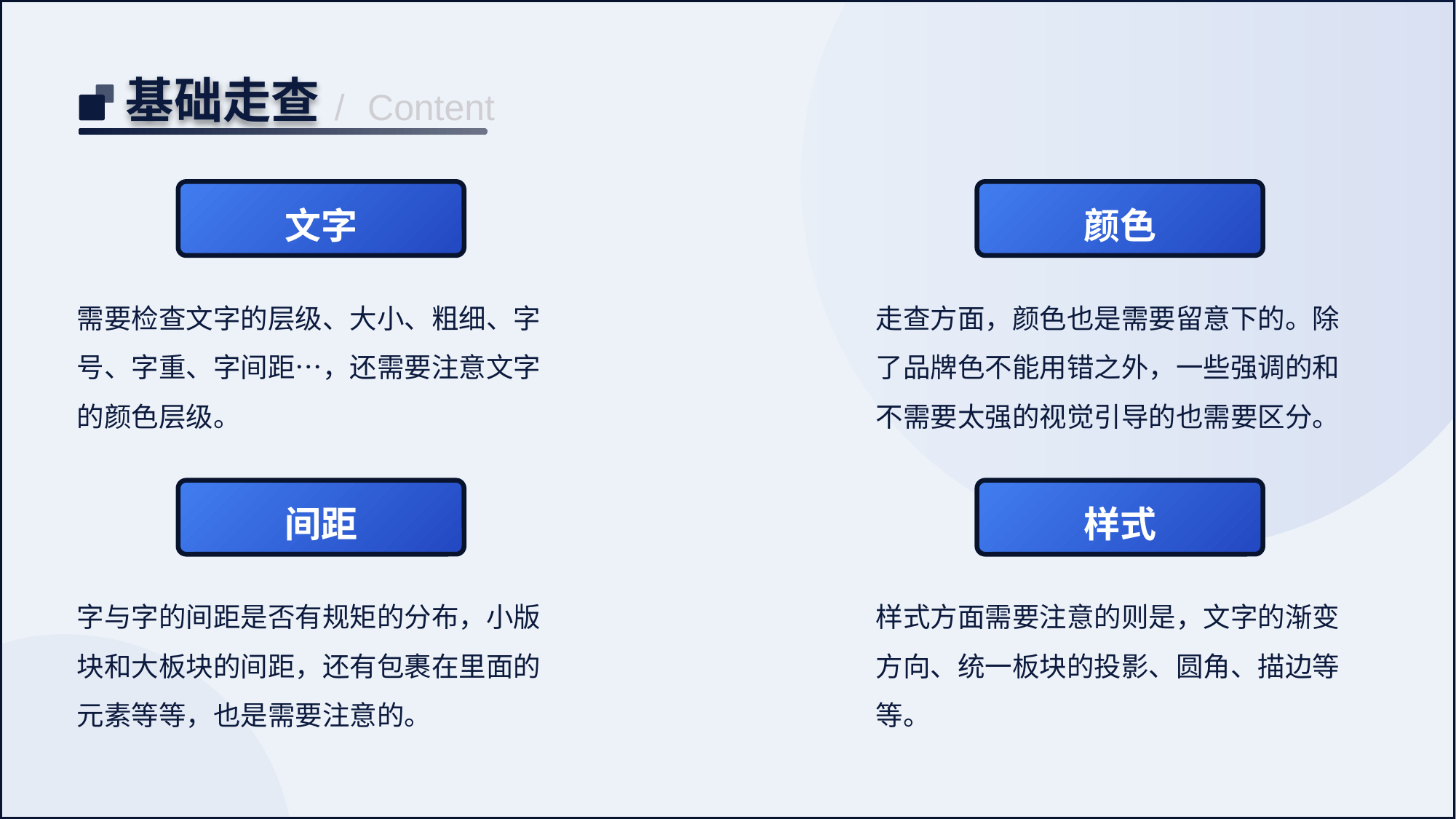

基础走查
/
Content

文字

颜色

需要检查文字的层级、大小、粗细、字号、字重、字间距…，还需要注意文字的颜色层级。
走查方面，颜色也是需要留意下的。除了品牌色不能用错之外，一些强调的和不需要太强的视觉引导的也需要区分。
间距

样式

字与字的间距是否有规矩的分布，小版块和大板块的间距，还有包裹在里面的元素等等，也是需要注意的。
样式方面需要注意的则是，文字的渐变方向、统一板块的投影、圆角、描边等等。